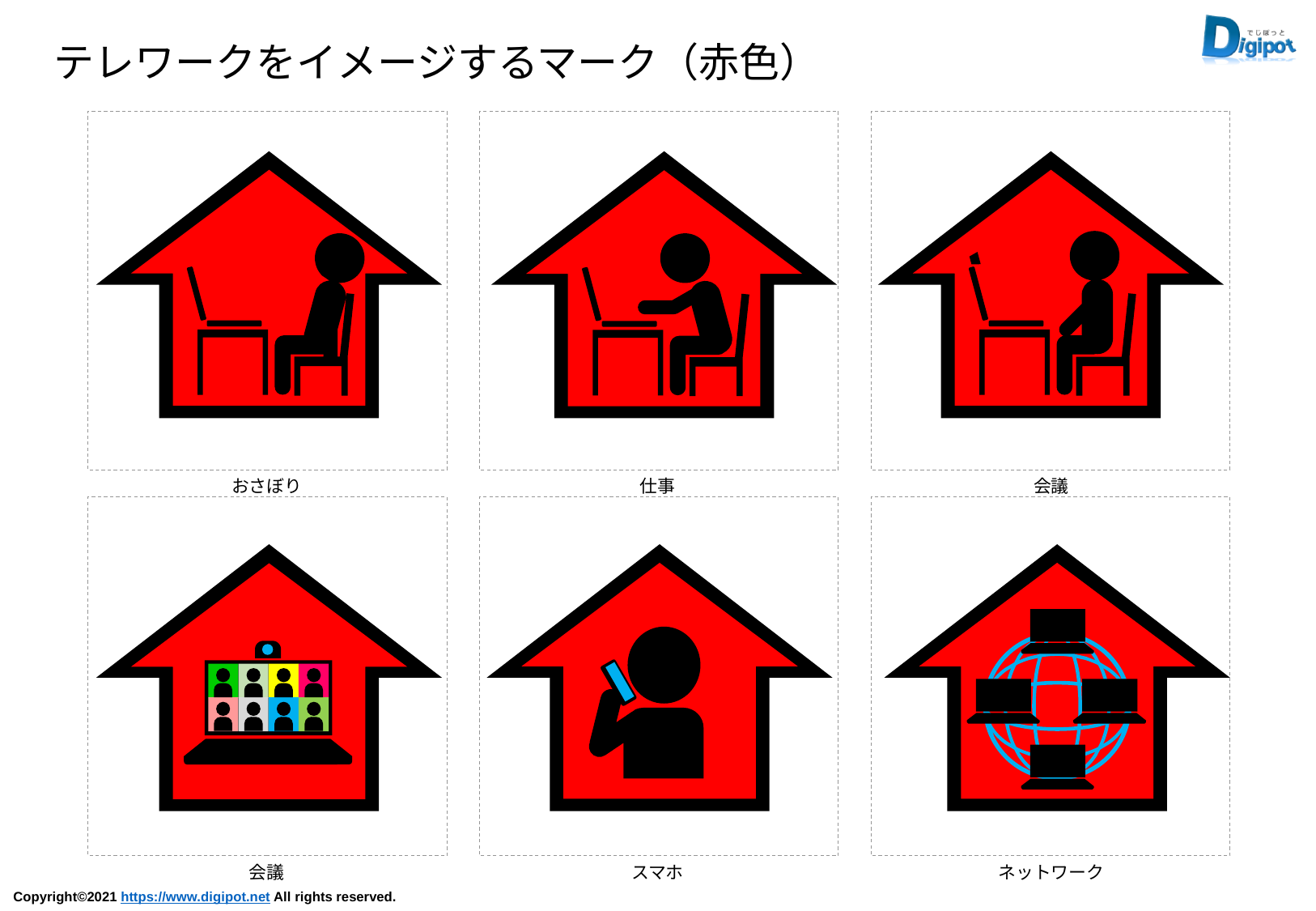

テレワークをイメージするマーク（赤色）

おさぼり
仕事
会議
会議
スマホ
ネットワーク